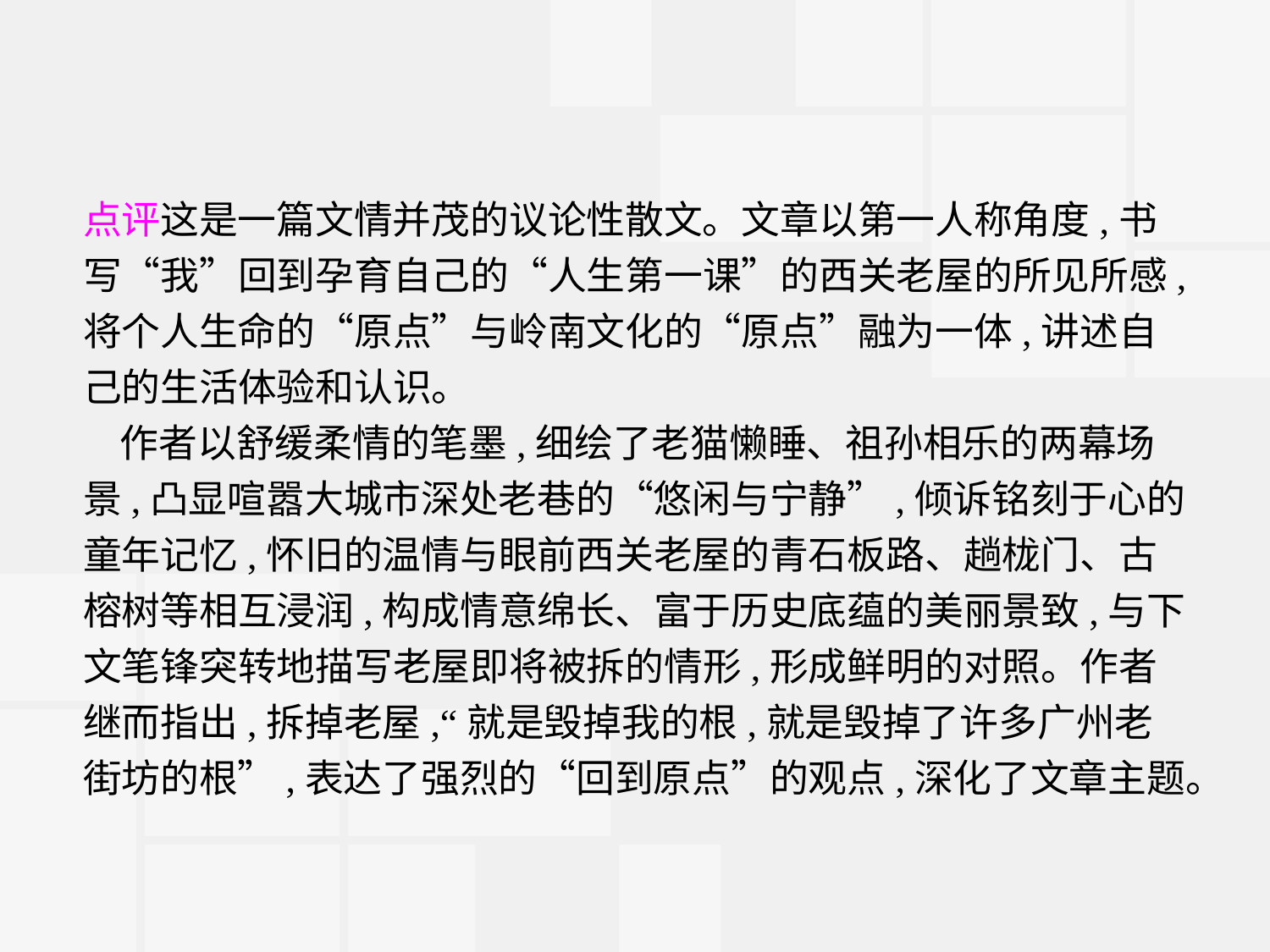

点评这是一篇文情并茂的议论性散文。文章以第一人称角度,书写“我”回到孕育自己的“人生第一课”的西关老屋的所见所感,将个人生命的“原点”与岭南文化的“原点”融为一体,讲述自己的生活体验和认识。
作者以舒缓柔情的笔墨,细绘了老猫懒睡、祖孙相乐的两幕场景,凸显喧嚣大城市深处老巷的“悠闲与宁静”,倾诉铭刻于心的童年记忆,怀旧的温情与眼前西关老屋的青石板路、趟栊门、古榕树等相互浸润,构成情意绵长、富于历史底蕴的美丽景致,与下文笔锋突转地描写老屋即将被拆的情形,形成鲜明的对照。作者继而指出,拆掉老屋,“就是毁掉我的根,就是毁掉了许多广州老街坊的根”,表达了强烈的“回到原点”的观点,深化了文章主题。